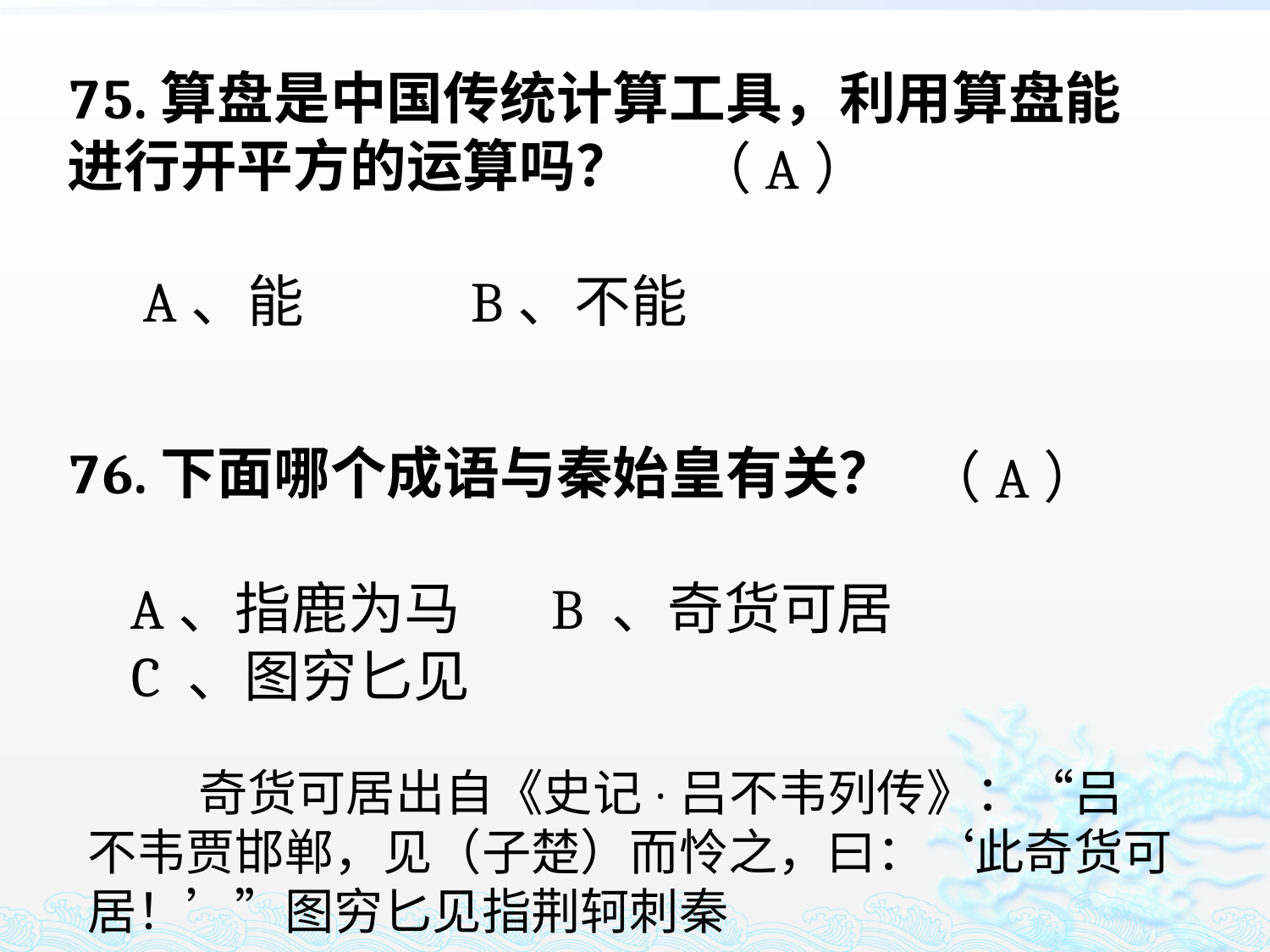

75.算盘是中国传统计算工具，利用算盘能进行开平方的运算吗？

      A、能            B、不能
（A）
76.下面哪个成语与秦始皇有关？

     A、指鹿为马      B 、奇货可居
     C 、图穷匕见
（A）
         奇货可居出自《史记·吕不韦列传》：“吕不韦贾邯郸，见（子楚）而怜之，曰：‘此奇货可居！’”图穷匕见指荆轲刺秦